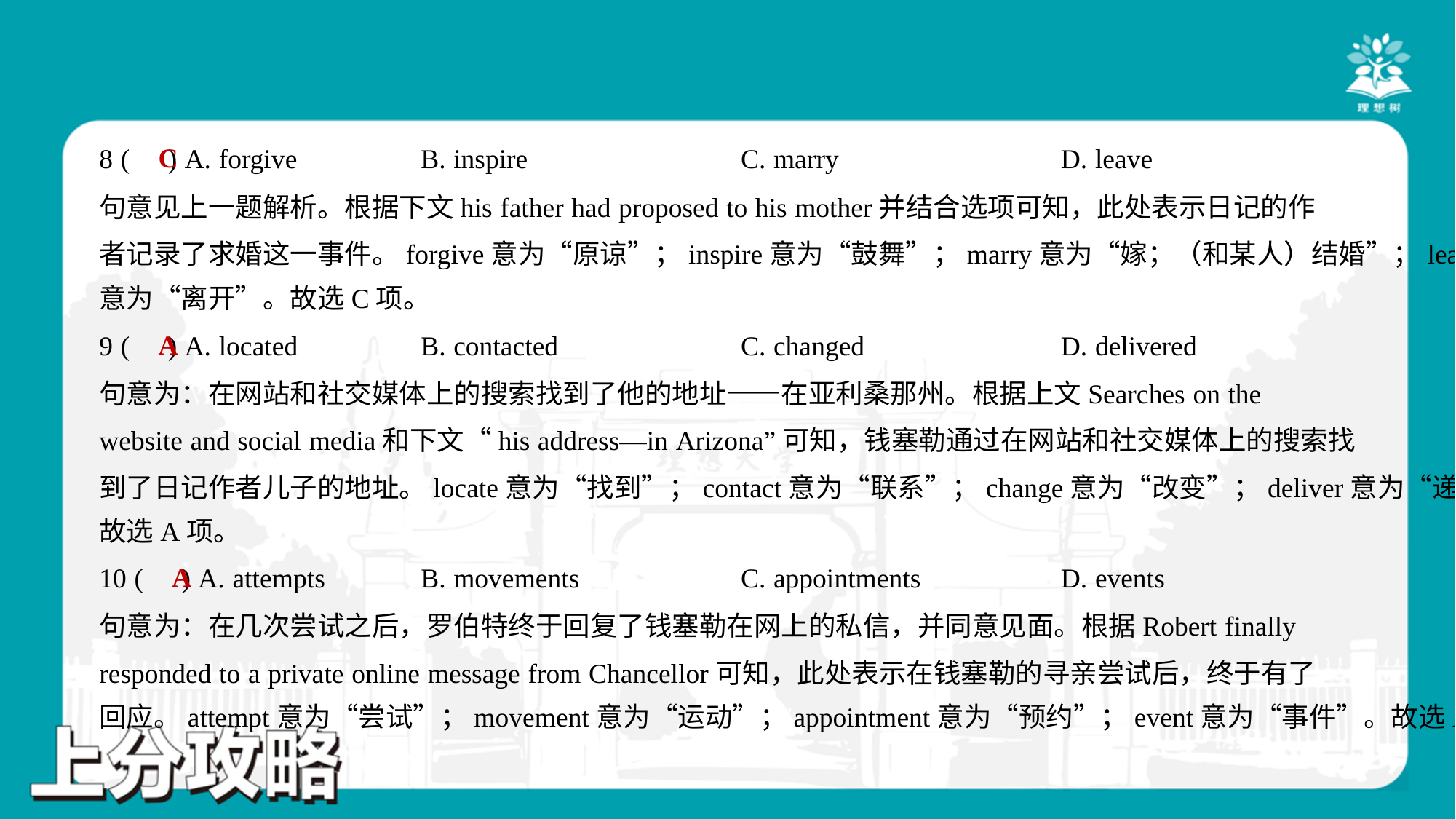

C
8 (     ) A. forgive	B. inspire	C. marry	D. leave
句意见上一题解析。根据下文his father had proposed to his mother并结合选项可知，此处表示日记的作
者记录了求婚这一事件。forgive意为“原谅”；inspire意为“鼓舞”；marry意为“嫁；（和某人）结婚”；leave
意为“离开”。故选C项。
A
9 (     ) A. located	B. contacted	C. changed	D. delivered
句意为：在网站和社交媒体上的搜索找到了他的地址——在亚利桑那州。根据上文Searches on the
website and social media和下文“his address—in Arizona”可知，钱塞勒通过在网站和社交媒体上的搜索找
到了日记作者儿子的地址。locate意为“找到”；contact意为“联系”；change意为“改变”；deliver意为“递送”。
故选A项。
A
10 (     ) A. attempts	B. movements	C. appointments	D. events
句意为：在几次尝试之后，罗伯特终于回复了钱塞勒在网上的私信，并同意见面。根据Robert finally
responded to a private online message from Chancellor可知，此处表示在钱塞勒的寻亲尝试后，终于有了
回应。attempt意为“尝试”；movement意为“运动”；appointment意为“预约”；event意为“事件”。故选A项。